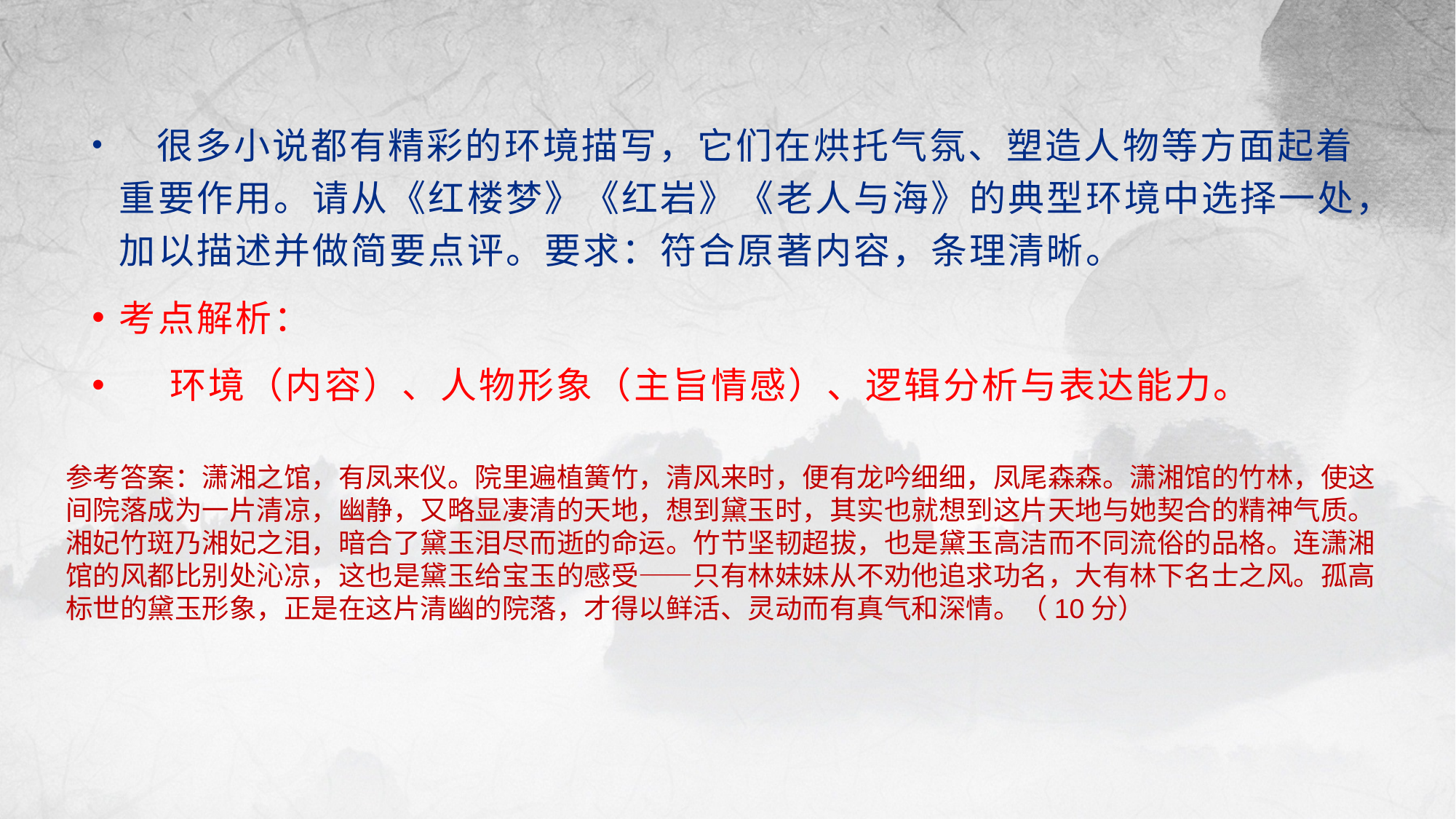

很多小说都有精彩的环境描写，它们在烘托气氛、塑造人物等方面起着重要作用。请从《红楼梦》《红岩》《老人与海》的典型环境中选择一处，加以描述并做简要点评。要求：符合原著内容，条理清晰。
考点解析：
    环境（内容）、人物形象（主旨情感）、逻辑分析与表达能力。
参考答案：潇湘之馆，有凤来仪。院里遍植簧竹，清风来时，便有龙吟细细，凤尾森森。潇湘馆的竹林，使这间院落成为一片清凉，幽静，又略显凄清的天地，想到黛玉时，其实也就想到这片天地与她契合的精神气质。湘妃竹斑乃湘妃之泪，暗合了黛玉泪尽而逝的命运。竹节坚韧超拔，也是黛玉高洁而不同流俗的品格。连潇湘馆的风都比别处沁凉，这也是黛玉给宝玉的感受——只有林妹妹从不劝他追求功名，大有林下名士之风。孤高标世的黛玉形象，正是在这片清幽的院落，才得以鲜活、灵动而有真气和深情。（10分）